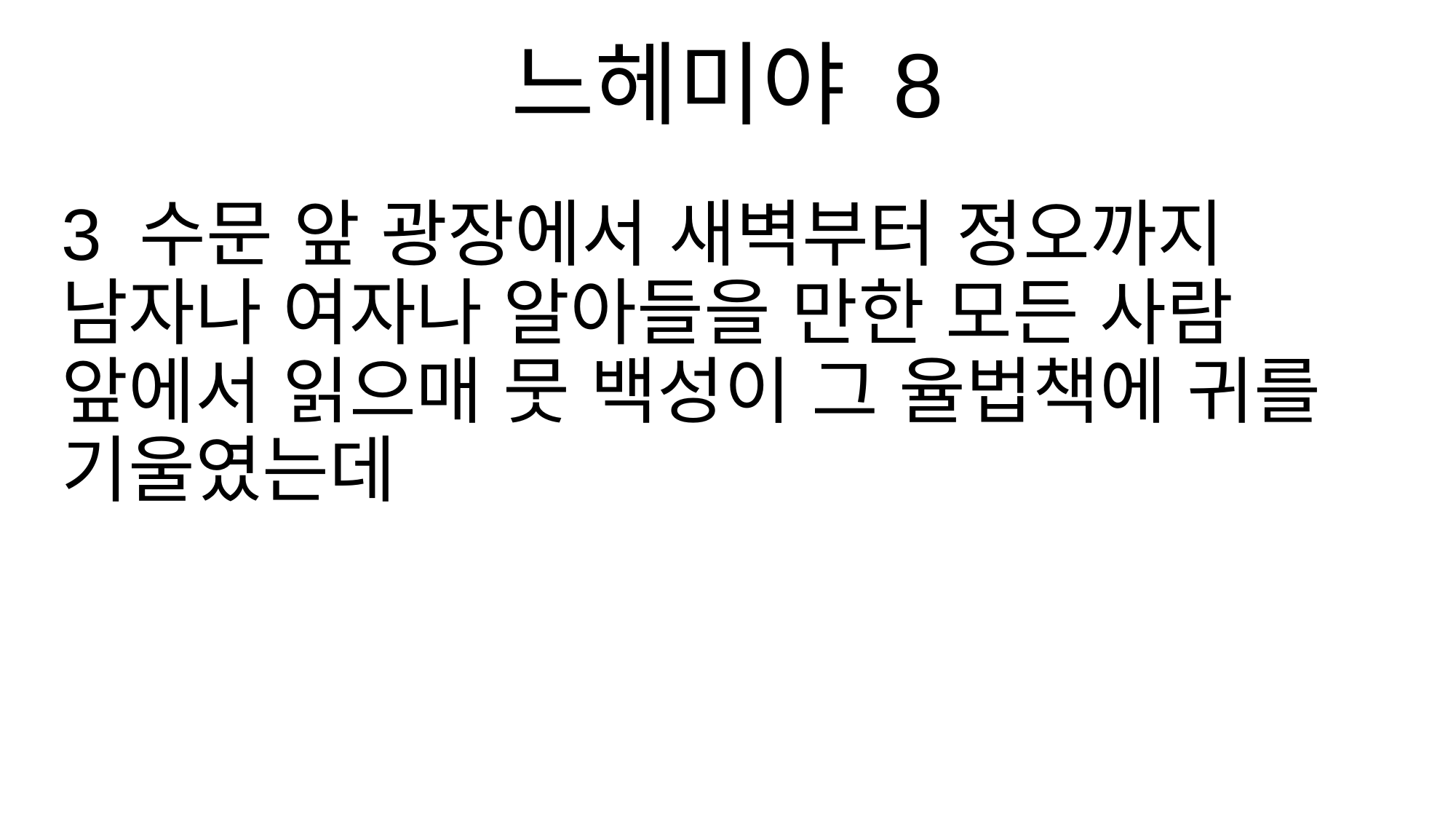

느헤미야 8
3 수문 앞 광장에서 새벽부터 정오까지 남자나 여자나 알아들을 만한 모든 사람 앞에서 읽으매 뭇 백성이 그 율법책에 귀를 기울였는데